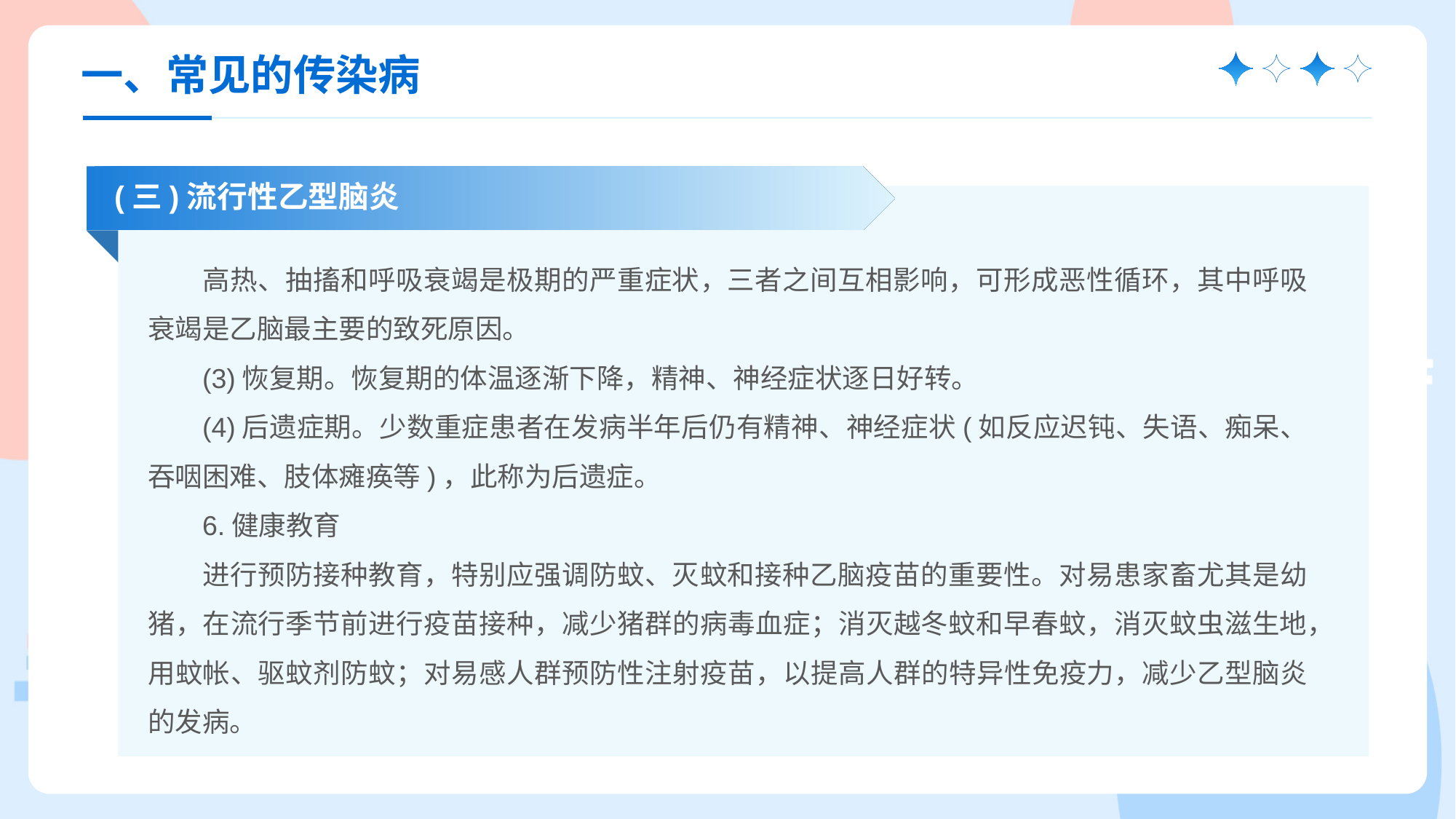

一、常见的传染病
(三)流行性乙型脑炎

高热、抽搐和呼吸衰竭是极期的严重症状，三者之间互相影响，可形成恶性循环，其中呼吸衰竭是乙脑最主要的致死原因。
(3)恢复期。恢复期的体温逐渐下降，精神、神经症状逐日好转。
(4)后遗症期。少数重症患者在发病半年后仍有精神、神经症状(如反应迟钝、失语、痴呆、吞咽困难、肢体瘫痪等)，此称为后遗症。
6.健康教育
进行预防接种教育，特别应强调防蚊、灭蚊和接种乙脑疫苗的重要性。对易患家畜尤其是幼猪，在流行季节前进行疫苗接种，减少猪群的病毒血症；消灭越冬蚊和早春蚊，消灭蚊虫滋生地，用蚊帐、驱蚊剂防蚊；对易感人群预防性注射疫苗，以提高人群的特异性免疫力，减少乙型脑炎的发病。